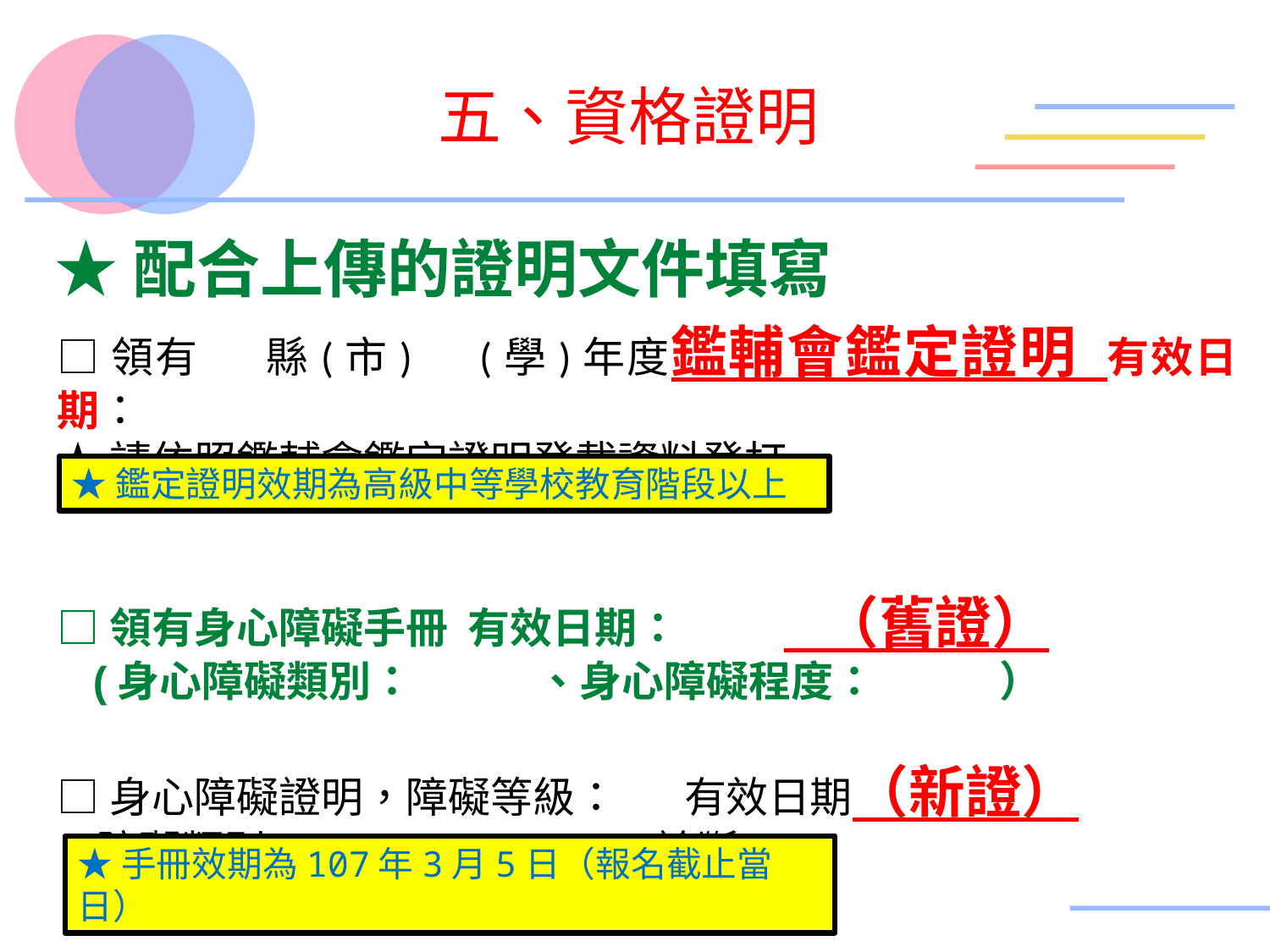

五、資格證明

★配合上傳的證明文件填寫

□領有      縣(市)      (學)年度鑑輔會鑑定證明  有效日期：
★請依照鑑輔會鑑定證明登載資料登打

□領有身心障礙手冊  有效日期：              （舊證）
   (身心障礙類別：             、身心障礙程度：             ）

□身心障礙證明，障礙等級：       有效日期（新證）
  障礙類別：                            ICD診斷：
   對應舊制身心障礙類別（參閱附錄）：
★鑑定證明效期為高級中等學校教育階段以上
★手冊效期為107年3月5日（報名截止當日）